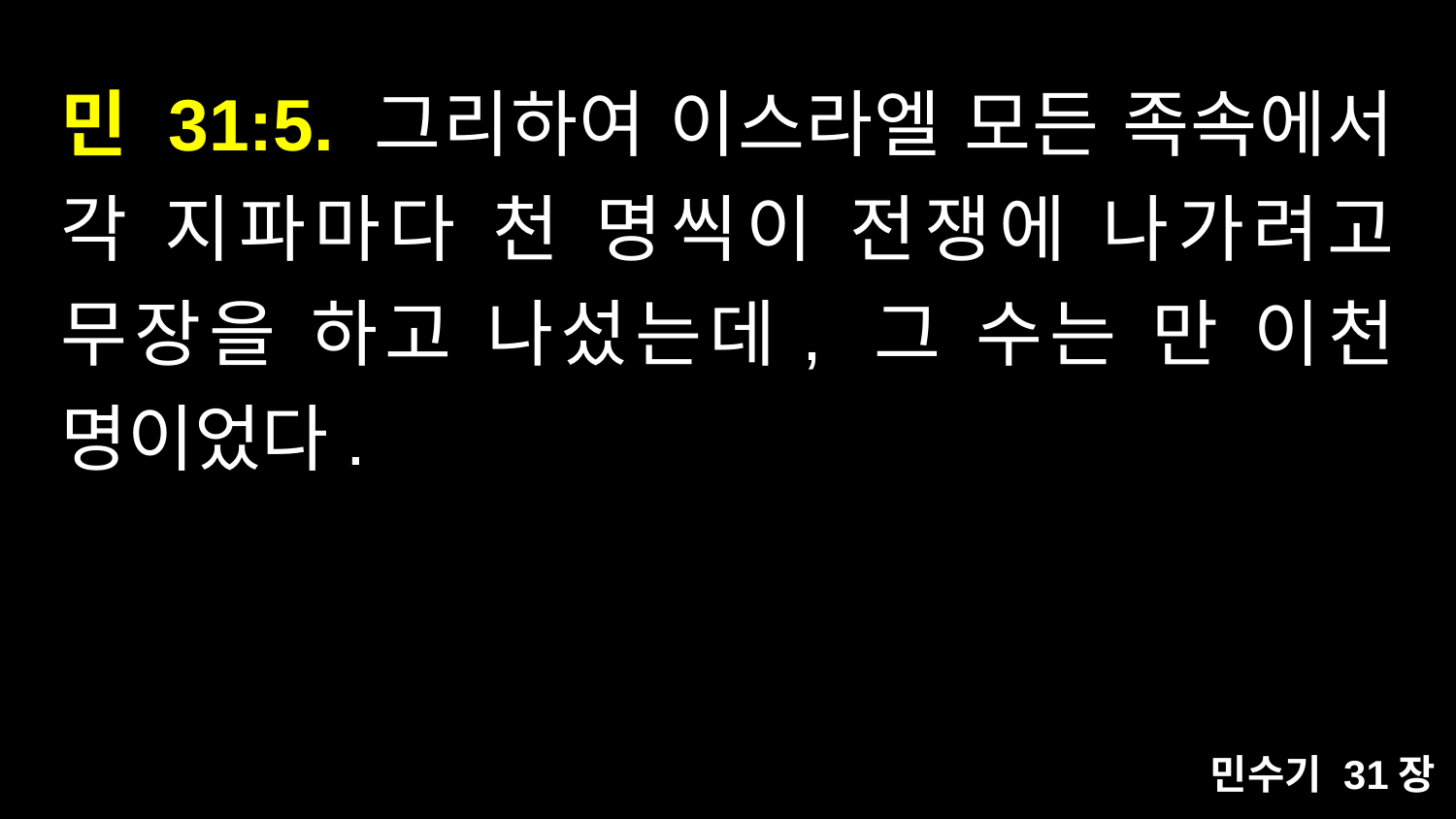

# 민 31:5. 그리하여 이스라엘 모든 족속에서 각 지파마다 천 명씩이 전쟁에 나가려고 무장을 하고 나섰는데, 그 수는 만 이천 명이었다.
민수기 31장